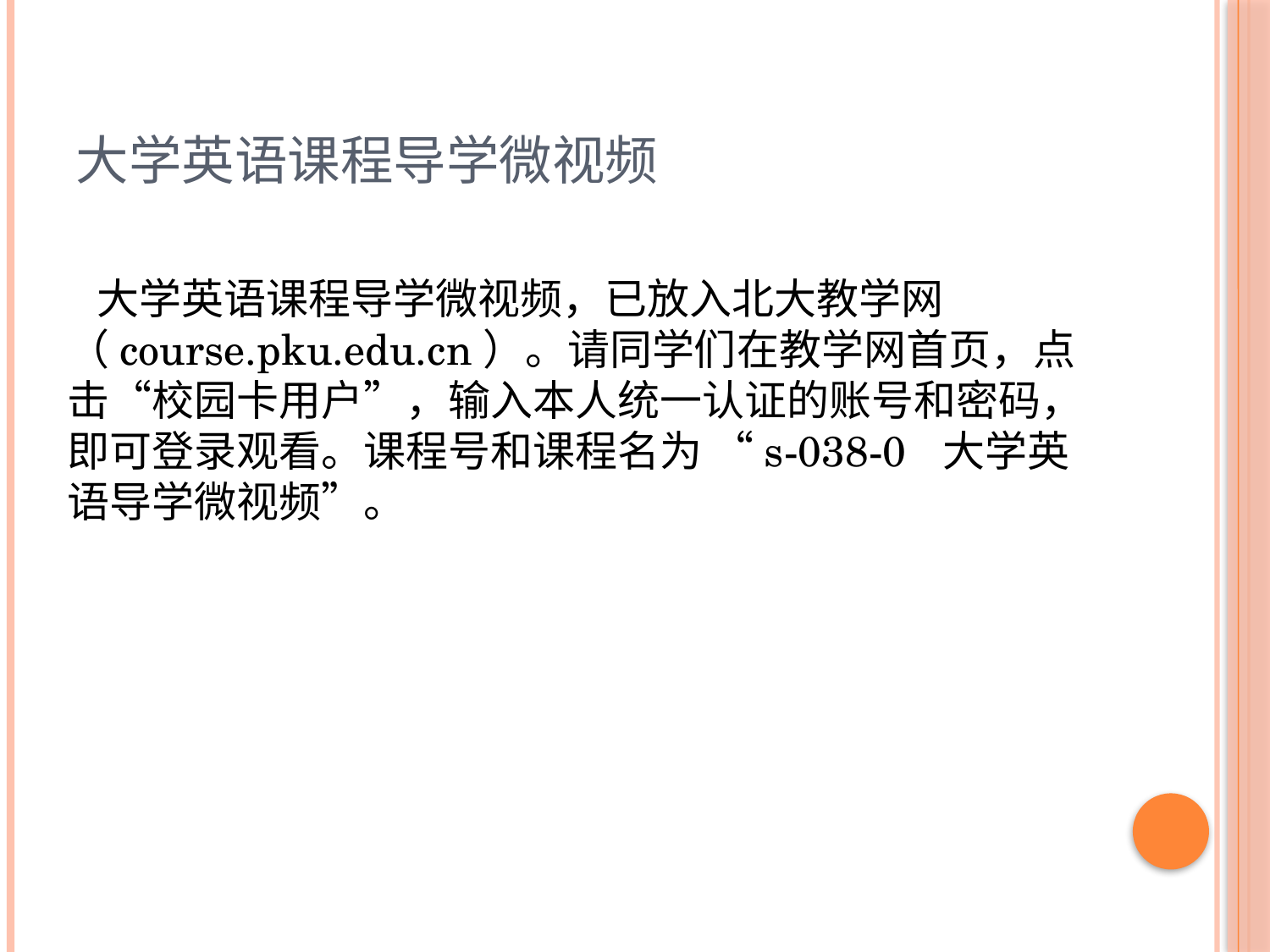

# 大学英语课程导学微视频
  大学英语课程导学微视频，已放入北大教学网（course.pku.edu.cn）。请同学们在教学网首页，点击“校园卡用户”，输入本人统一认证的账号和密码，即可登录观看。课程号和课程名为 “s-038-0  大学英语导学微视频”。